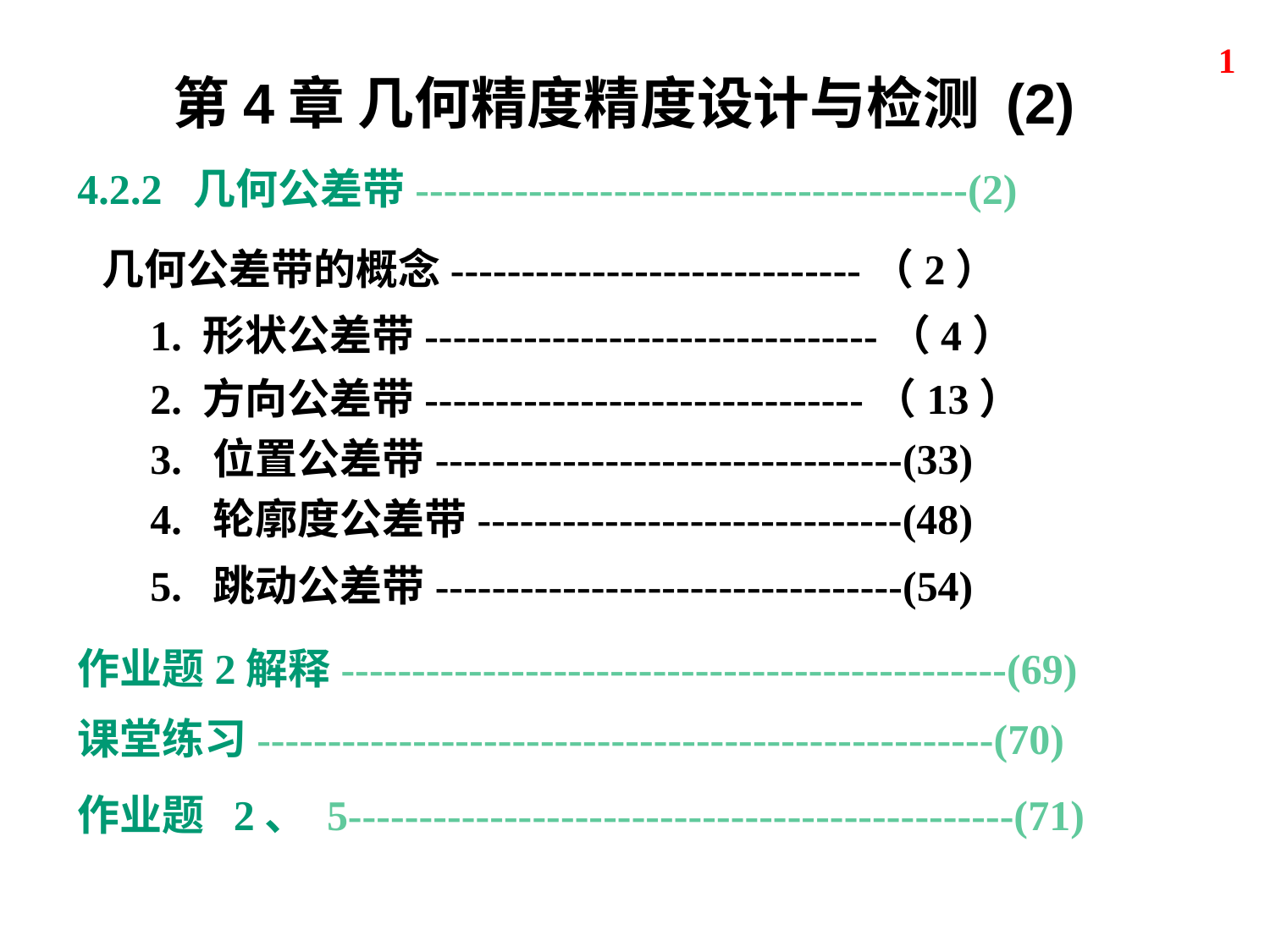

1
第4章 几何精度精度设计与检测 (2)
4.2.2  几何公差带---------------------------------------(2)
几何公差带的概念-----------------------------（2）
1. 形状公差带--------------------------------（4）
2. 方向公差带-------------------------------（13）
3.  位置公差带---------------------------------(33)
4.  轮廓度公差带------------------------------(48)
5.  跳动公差带---------------------------------(54)
作业题2解释-----------------------------------------------(69)
课堂练习----------------------------------------------------(70)
作业题  2、 5-----------------------------------------------(71)